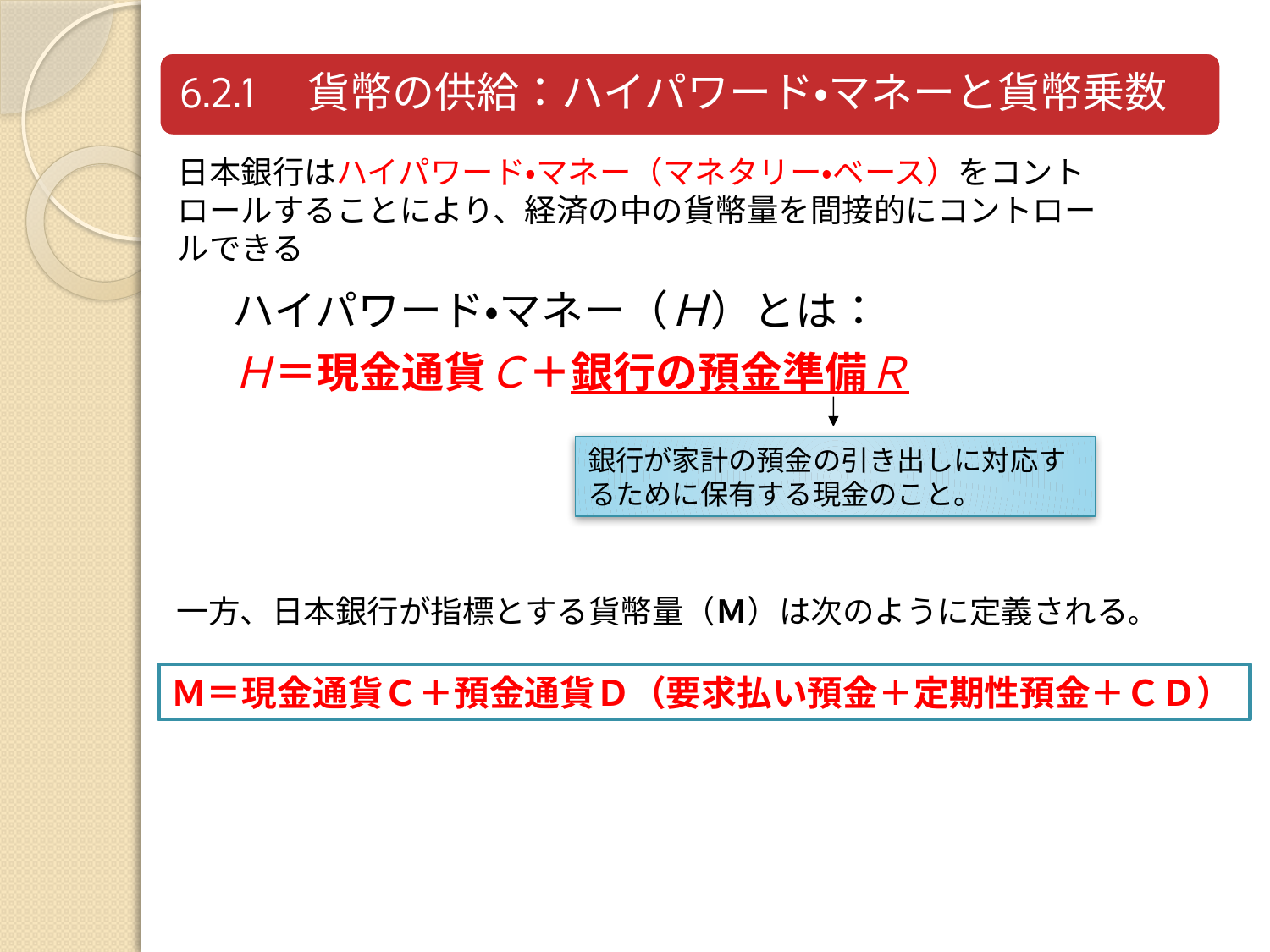

6.2.1　貨幣の供給：ハイパワード・マネーと貨幣乗数
日本銀行はハイパワード・マネー（マネタリー・ベース）をコントロールすることにより、経済の中の貨幣量を間接的にコントロールできる
ハイパワード・マネー（Ｈ）とは：
Ｈ＝現金通貨Ｃ＋銀行の預金準備Ｒ

銀行が家計の預金の引き出しに対応するために保有する現金のこと。
一方、日本銀行が指標とする貨幣量（Ｍ）は次のように定義される。
Ｍ＝現金通貨Ｃ＋預金通貨Ｄ（要求払い預金＋定期性預金＋ＣＤ）